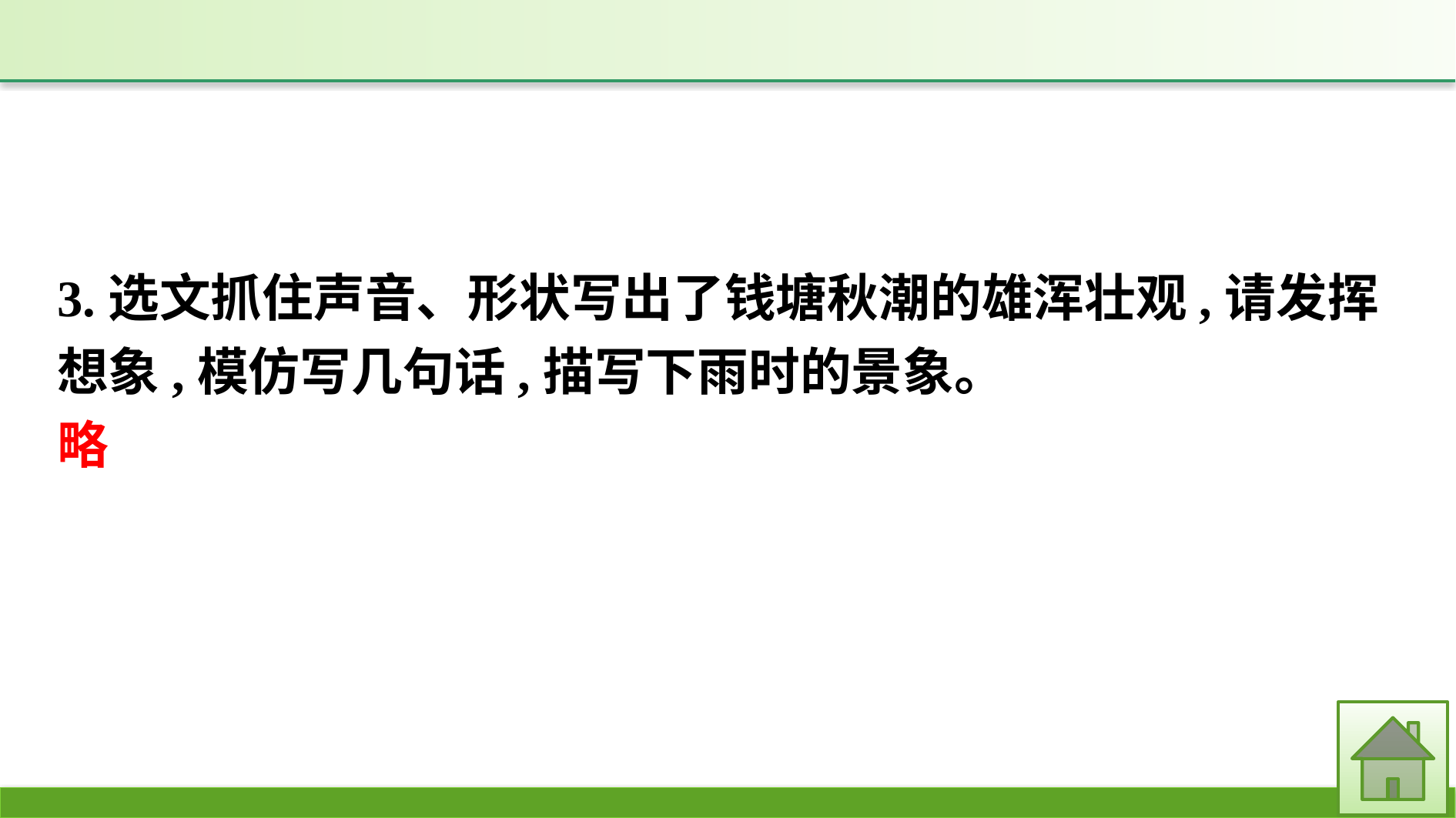

3.选文抓住声音、形状写出了钱塘秋潮的雄浑壮观,请发挥想象,模仿写几句话,描写下雨时的景象。
略